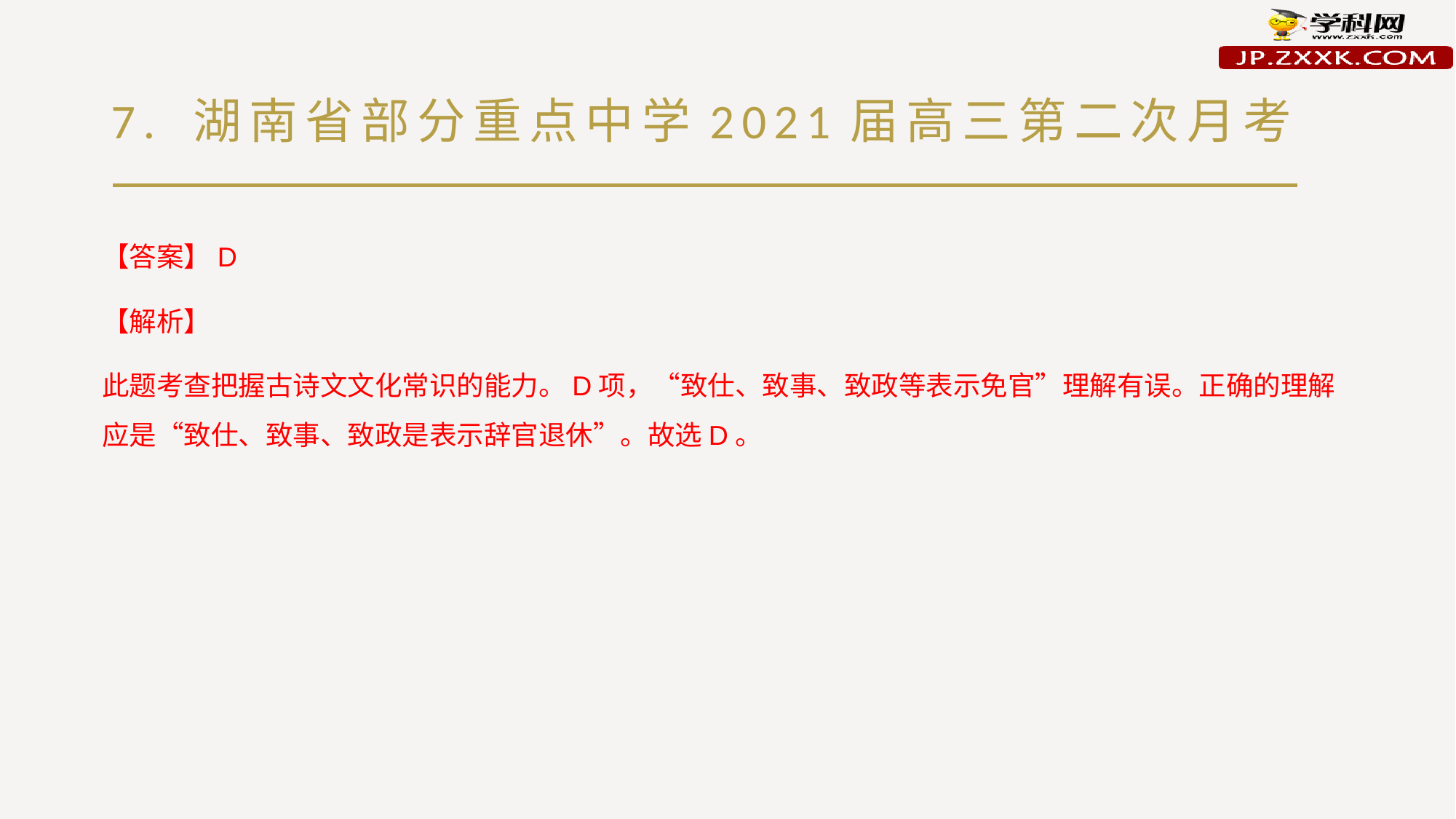

# 7. 湖南省部分重点中学2021届高三第二次月考
【答案】D
【解析】
此题考查把握古诗文文化常识的能力。D项，“致仕、致事、致政等表示免官”理解有误。正确的理解应是“致仕、致事、致政是表示辞官退休”。故选D。